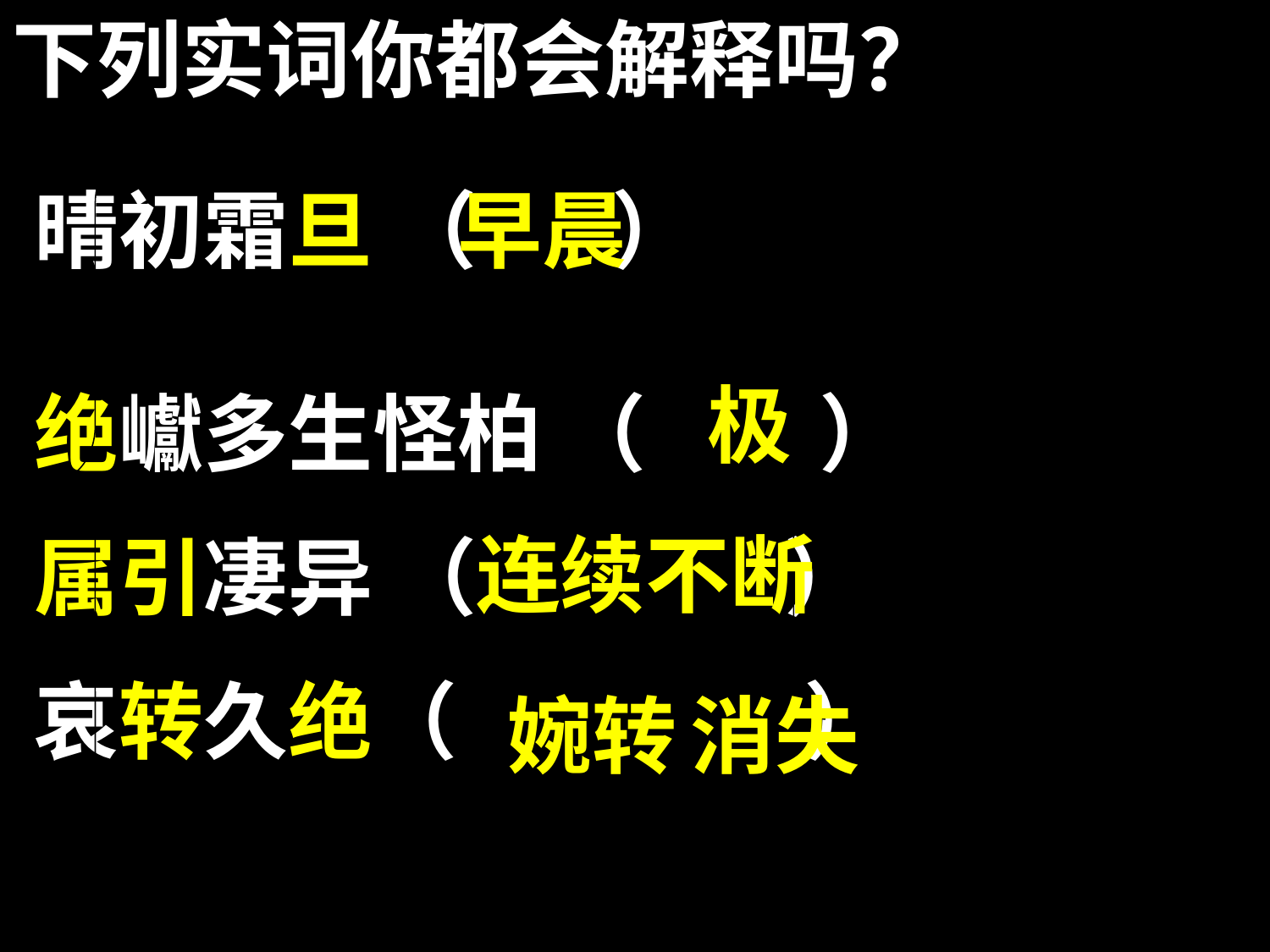

下列实词你都会解释吗？

晴初霜旦 （       ）

绝巘多生怪柏 （         ）
属引凄异 （                ）
哀转久绝（                  ）

早晨

极
连续不断
婉转
消失